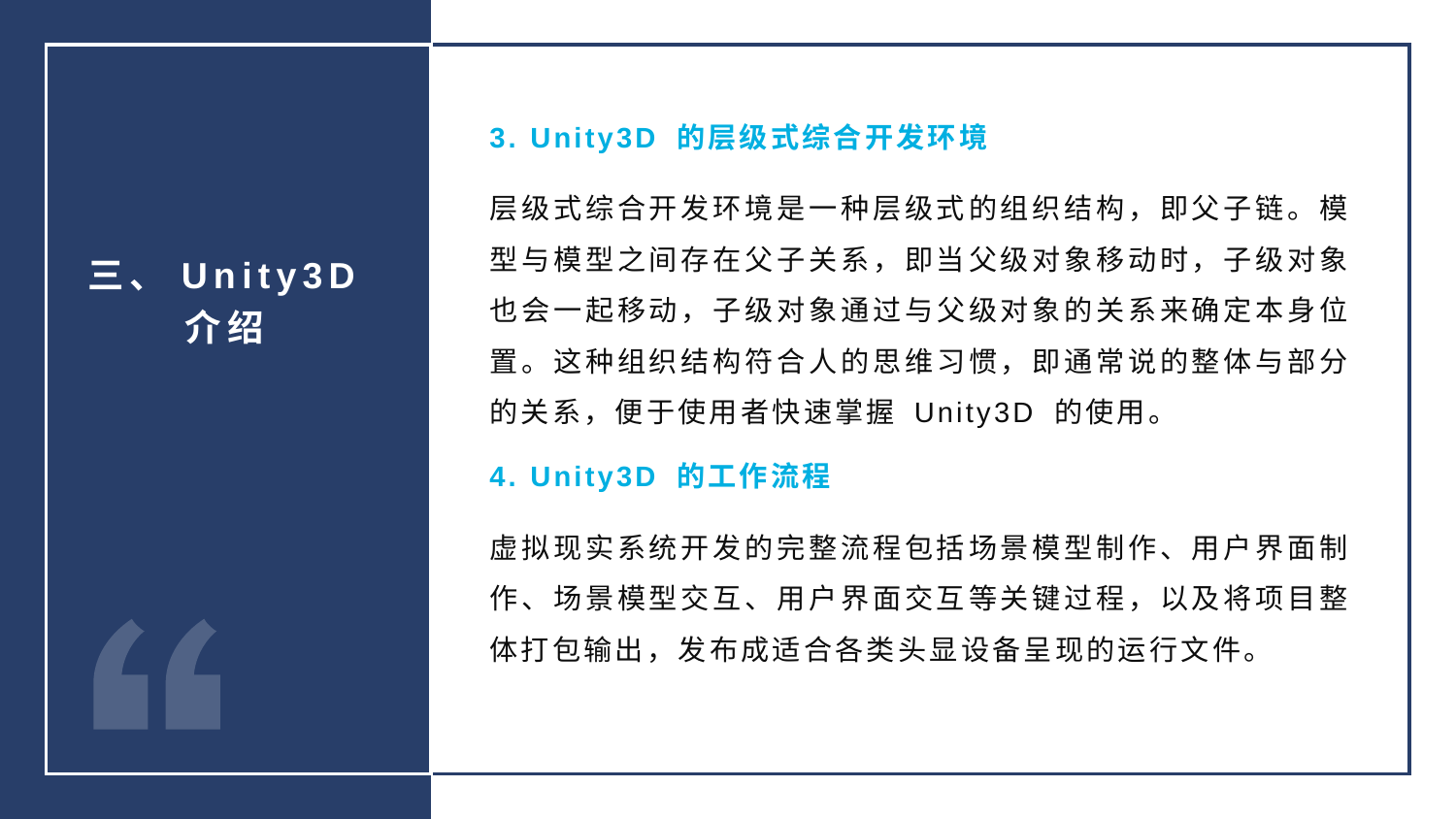

3. Unity3D 的层级式综合开发环境
层级式综合开发环境是一种层级式的组织结构，即父子链。模型与模型之间存在父子关系，即当父级对象移动时，子级对象也会一起移动，子级对象通过与父级对象的关系来确定本身位置。这种组织结构符合人的思维习惯，即通常说的整体与部分的关系，便于使用者快速掌握 Unity3D 的使用。
4. Unity3D 的工作流程
虚拟现实系统开发的完整流程包括场景模型制作、用户界面制作、场景模型交互、用户界面交互等关键过程，以及将项目整体打包输出，发布成适合各类头显设备呈现的运行文件。
三、Unity3D 介绍